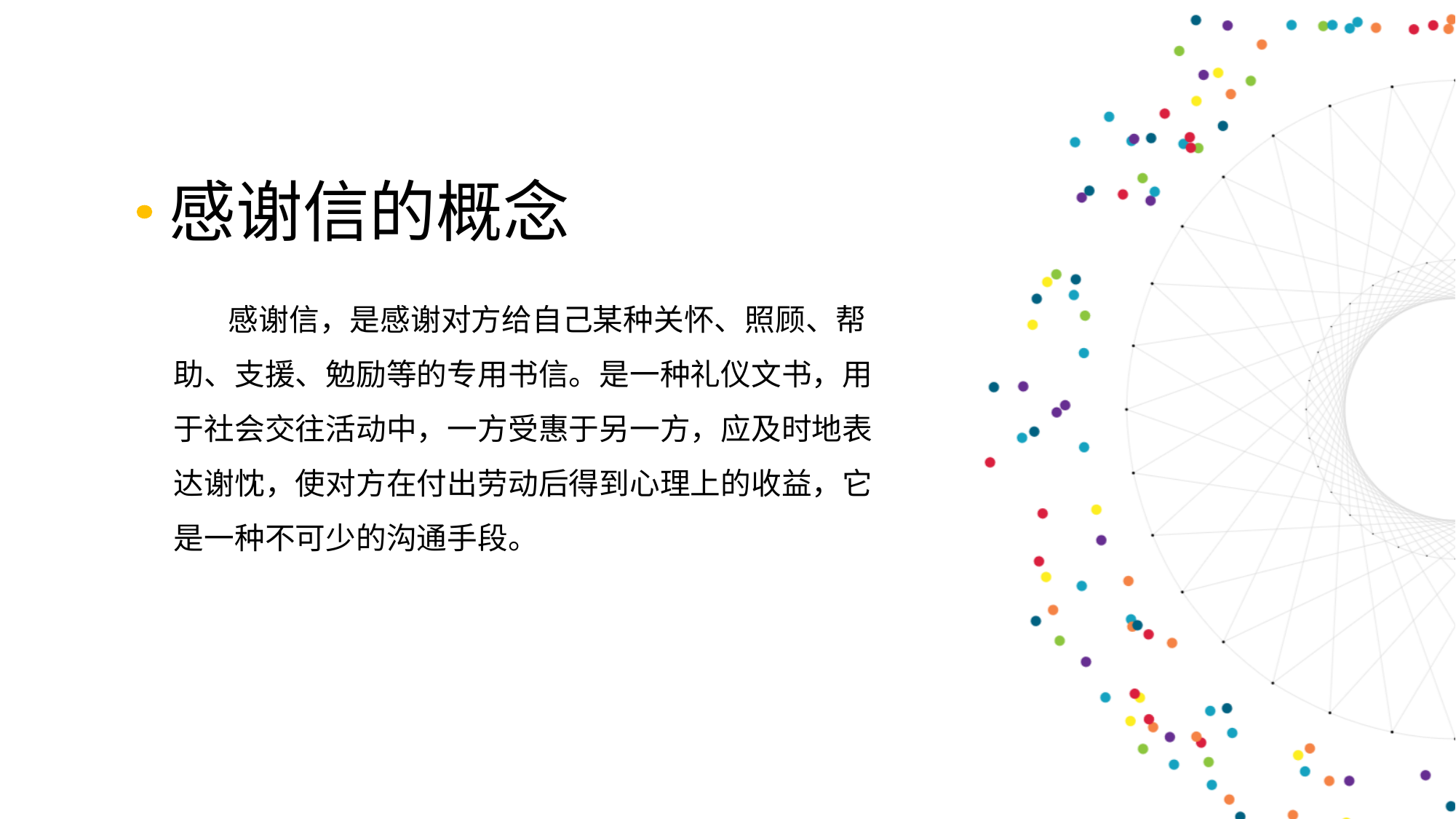

感谢信的概念

       感谢信，是感谢对方给自己某种关怀、照顾、帮助、支援、勉励等的专用书信。是一种礼仪文书，用于社会交往活动中，一方受惠于另一方，应及时地表达谢忱，使对方在付出劳动后得到心理上的收益，它是一种不可少的沟通手段。